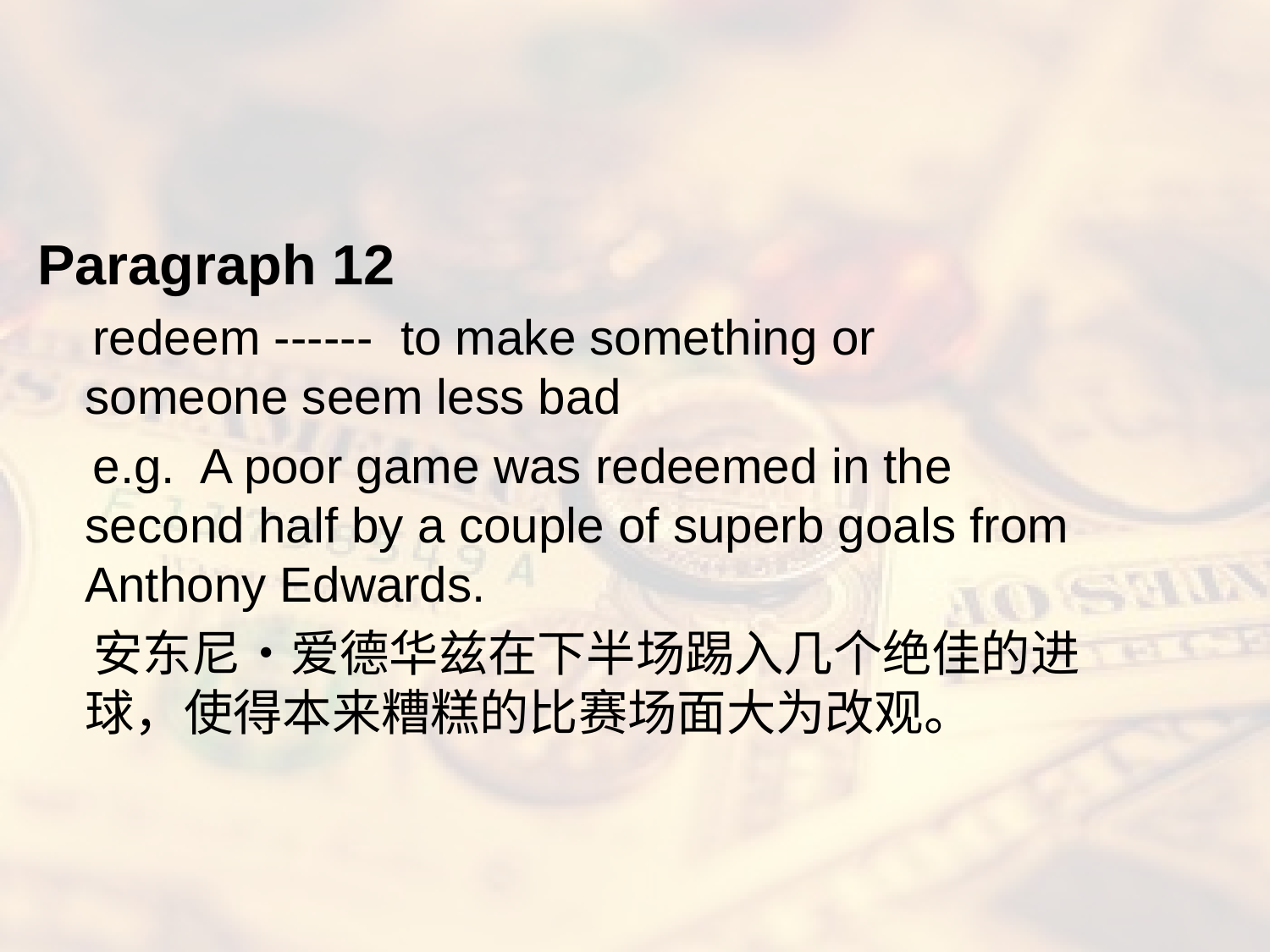

#
Paragraph 12
    redeem ------  to make something or someone seem less bad
    e.g.  A poor game was redeemed in the second half by a couple of superb goals from Anthony Edwards.
    安东尼‧爱德华兹在下半场踢入几个绝佳的进球，使得本来糟糕的比赛场面大为改观。